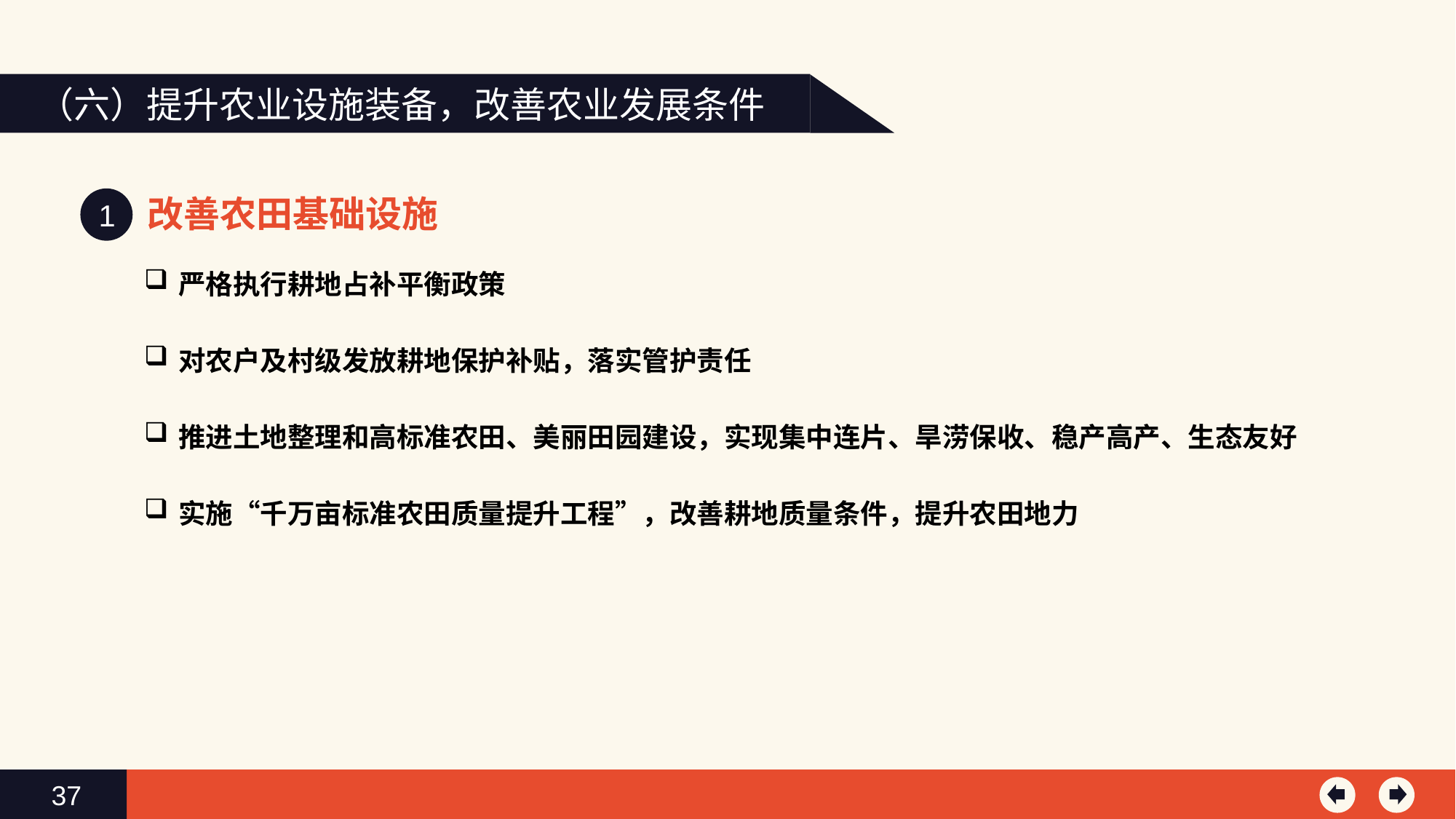

（六）提升农业设施装备，改善农业发展条件
改善农田基础设施
1
严格执行耕地占补平衡政策
对农户及村级发放耕地保护补贴，落实管护责任
推进土地整理和高标准农田、美丽田园建设，实现集中连片、旱涝保收、稳产高产、生态友好
实施“千万亩标准农田质量提升工程”，改善耕地质量条件，提升农田地力
37